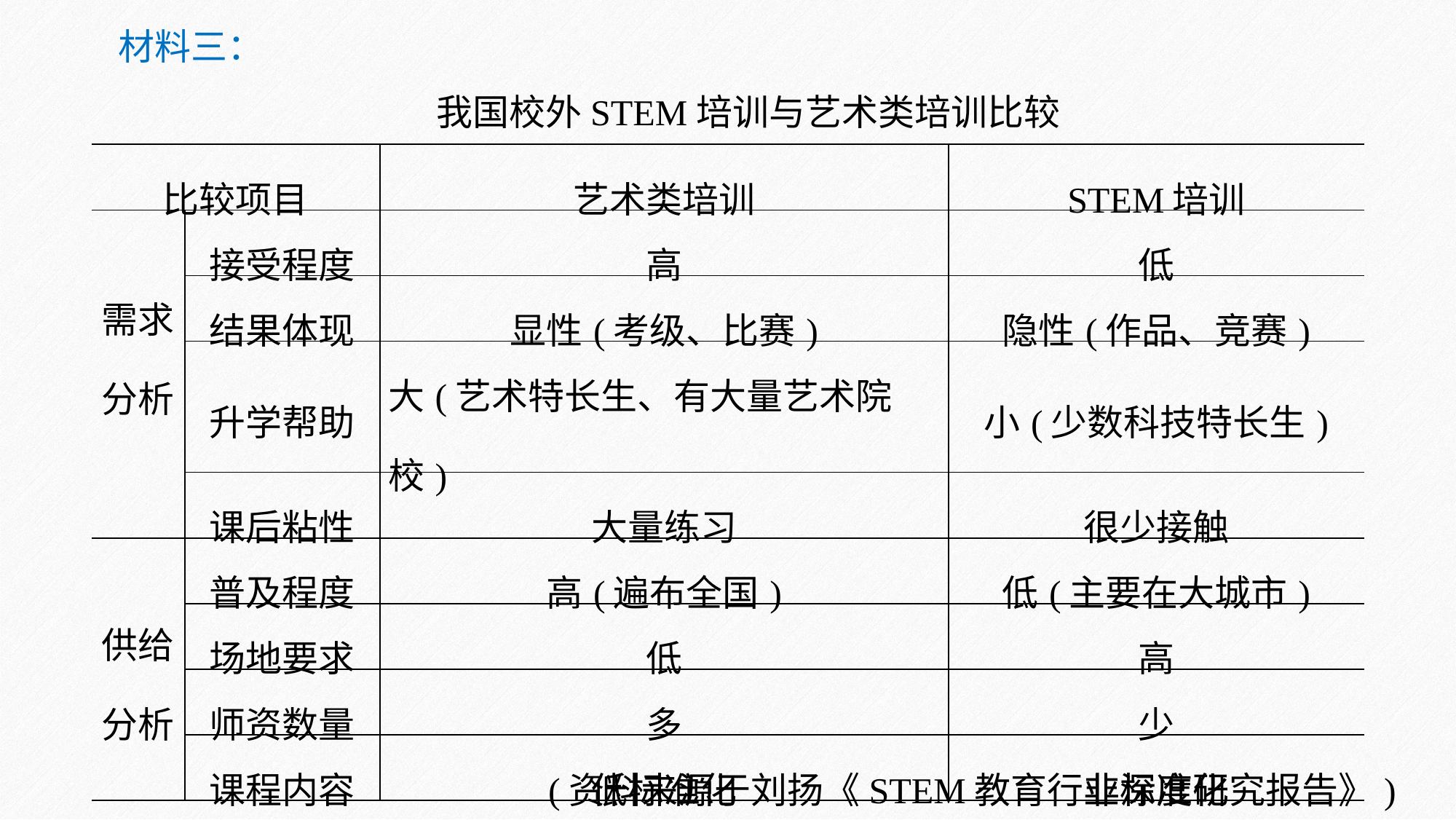

材料三：
我国校外STEM培训与艺术类培训比较
| 比较项目 |  | 艺术类培训 | STEM培训 |
| --- | --- | --- | --- |
| 需求分析 | 接受程度 | 高 | 低 |
|  | 结果体现 | 显性(考级、比赛) | 隐性(作品、竞赛) |
|  | 升学帮助 | 大(艺术特长生、有大量艺术院校) | 小(少数科技特长生) |
|  | 课后粘性 | 大量练习 | 很少接触 |
| 供给分析 | 普及程度 | 高(遍布全国) | 低(主要在大城市) |
|  | 场地要求 | 低 | 高 |
|  | 师资数量 | 多 | 少 |
|  | 课程内容 | 低标准化 | 非标准化 |
(资料来源于刘扬《STEM教育行业深度研究报告》)